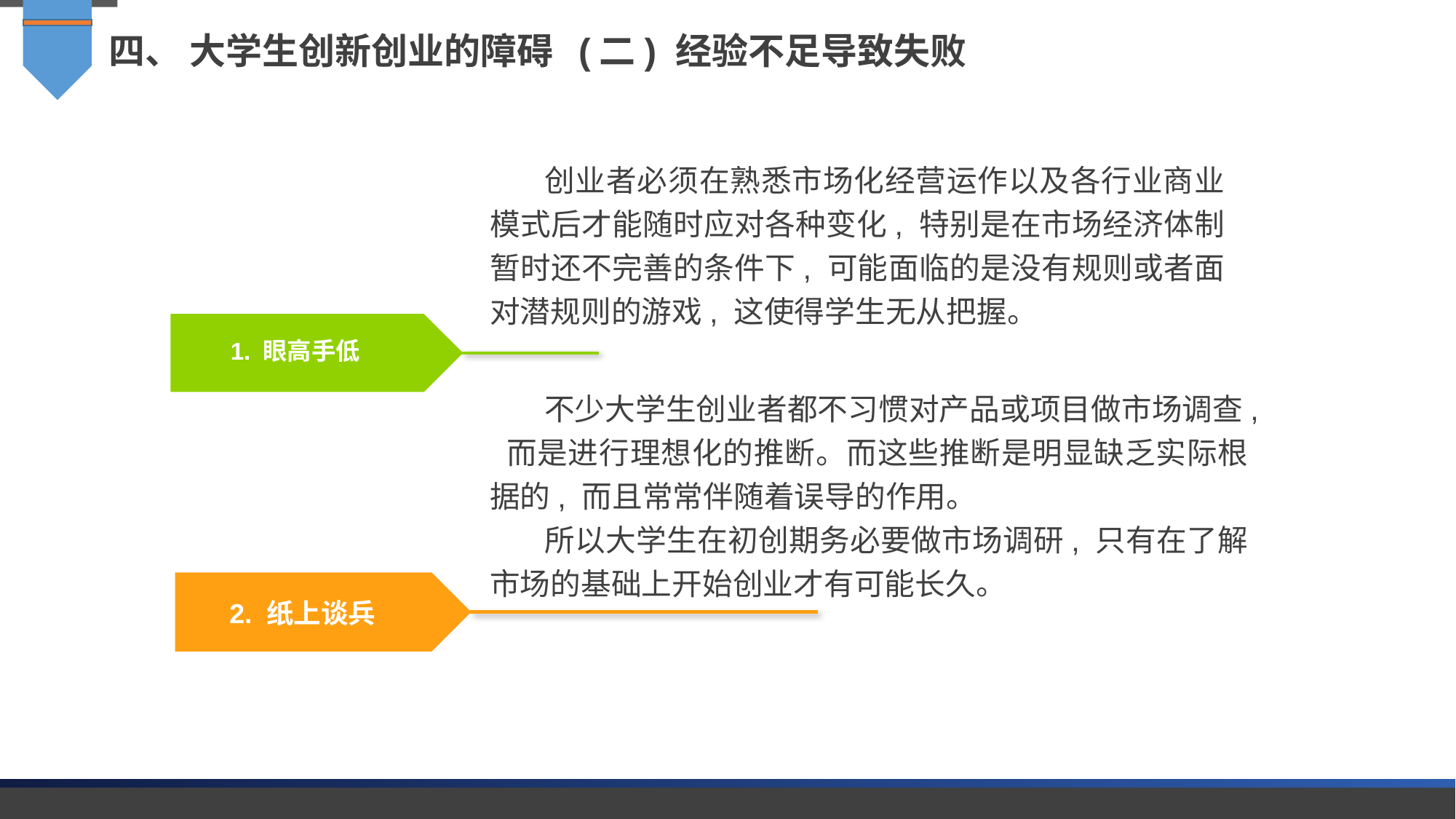

四、 大学生创新创业的障碍  (二) 经验不足导致失败
创业者必须在熟悉市场化经营运作以及各行业商业模式后才能随时应对各种变化, 特别是在市场经济体制暂时还不完善的条件下, 可能面临的是没有规则或者面对潜规则的游戏, 这使得学生无从把握。

1. 眼高手低
不少大学生创业者都不习惯对产品或项目做市场调查, 而是进行理想化的推断。而这些推断是明显缺乏实际根据的, 而且常常伴随着误导的作用。
所以大学生在初创期务必要做市场调研, 只有在了解市场的基础上开始创业才有可能长久。

2. 纸上谈兵